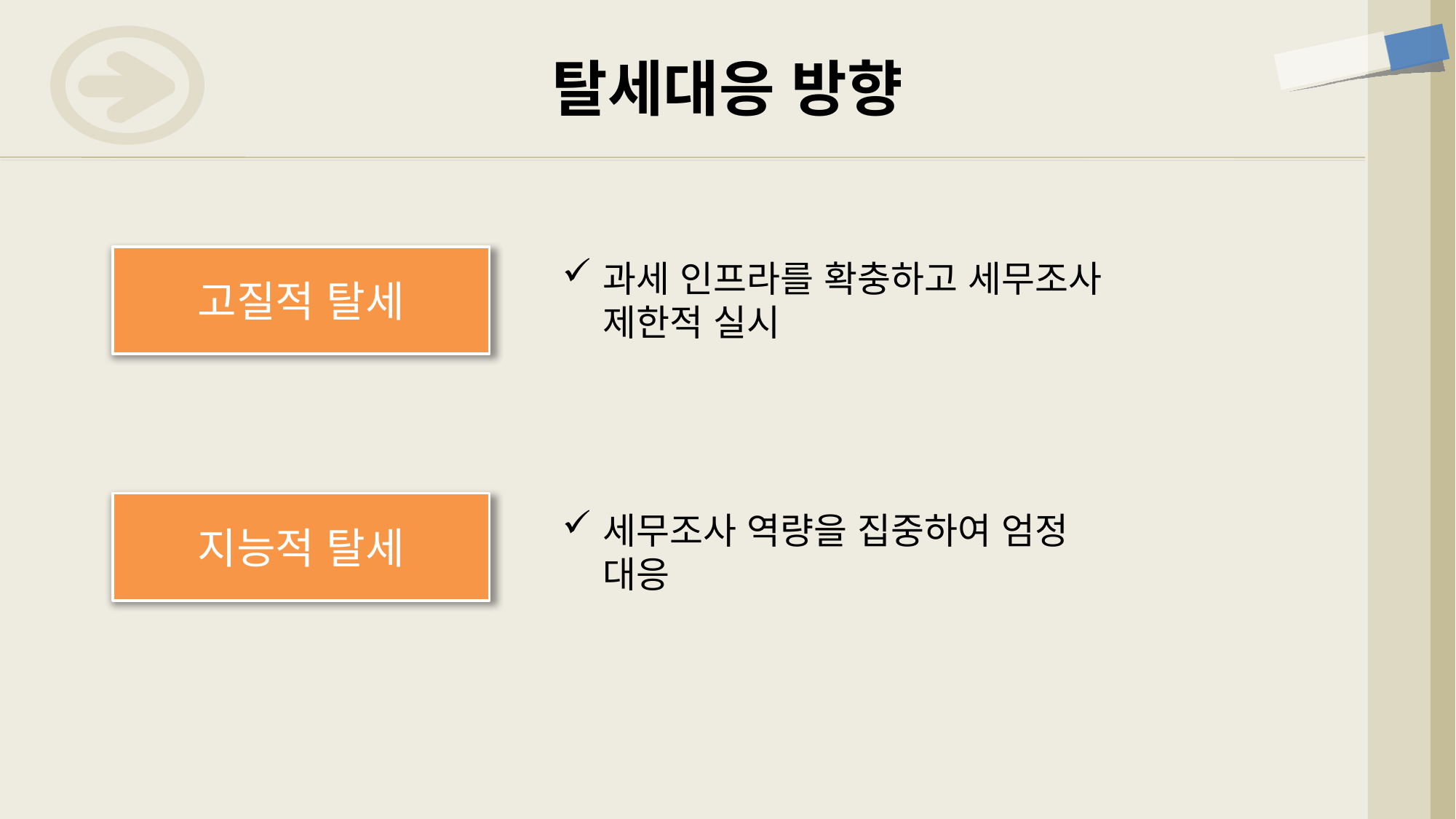

# 탈세대응 방향
고질적 탈세
과세 인프라를 확충하고 세무조사 제한적 실시
지능적 탈세
세무조사 역량을 집중하여 엄정 대응